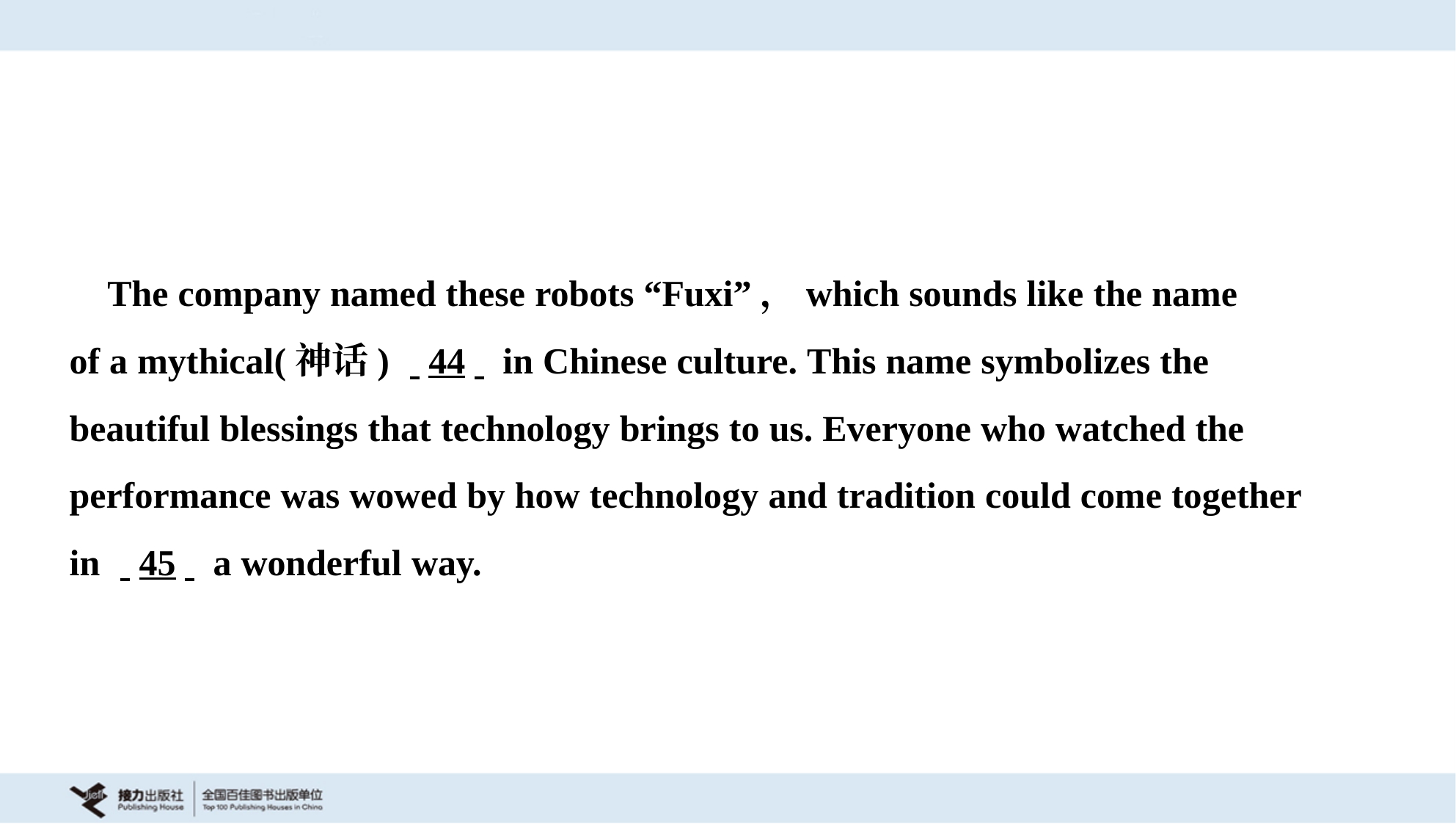

The company named these robots “Fuxi”，which sounds like the name
of a mythical(神话) . .44. . in Chinese culture. This name symbolizes the
beautiful blessings that technology brings to us. Everyone who watched the
performance was wowed by how technology and tradition could come together
in . .45. . a wonderful way.